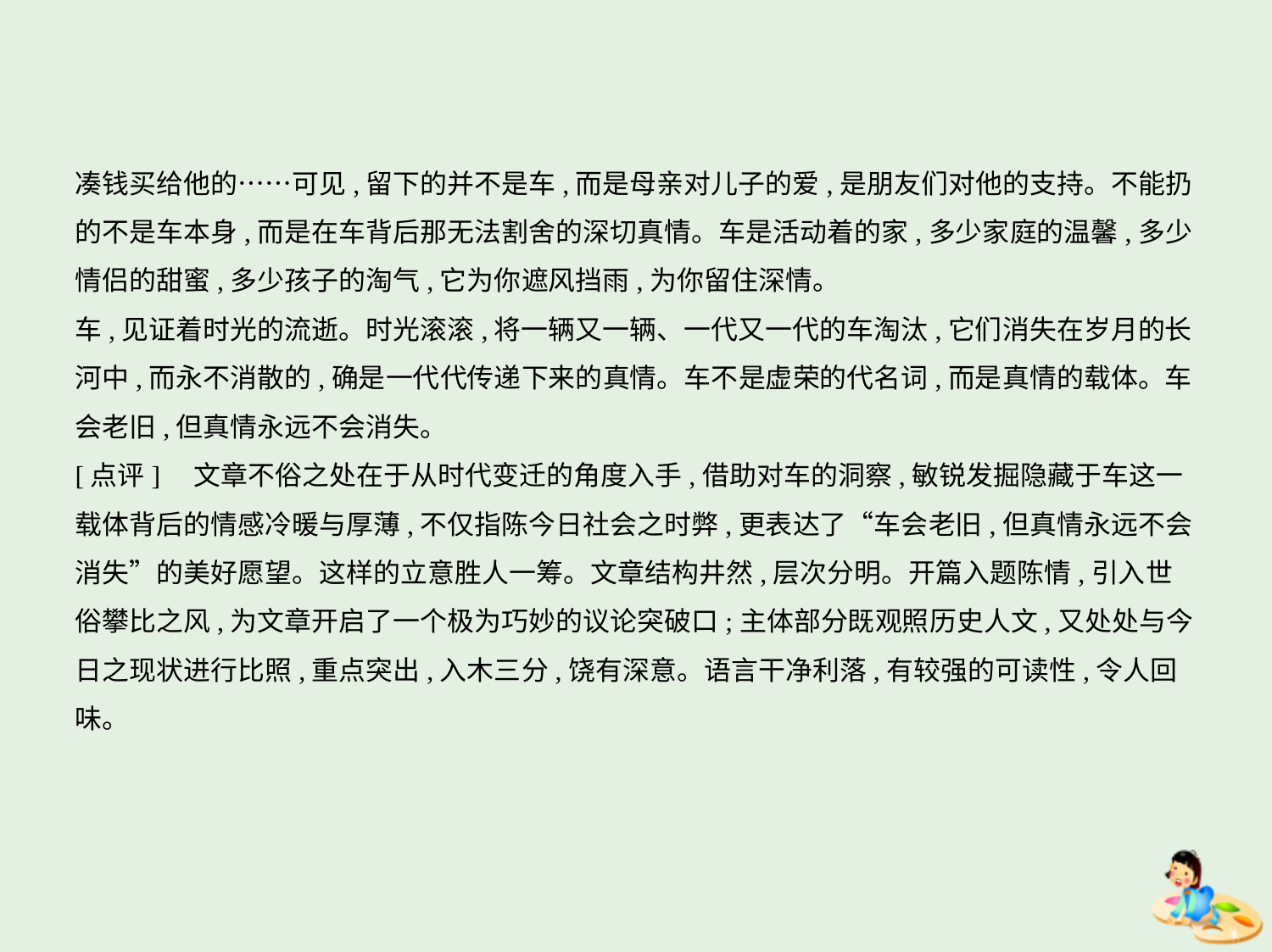

凑钱买给他的……可见,留下的并不是车,而是母亲对儿子的爱,是朋友们对他的支持。不能扔
的不是车本身,而是在车背后那无法割舍的深切真情。车是活动着的家,多少家庭的温馨,多少
情侣的甜蜜,多少孩子的淘气,它为你遮风挡雨,为你留住深情。
车,见证着时光的流逝。时光滚滚,将一辆又一辆、一代又一代的车淘汰,它们消失在岁月的长
河中,而永不消散的,确是一代代传递下来的真情。车不是虚荣的代名词,而是真情的载体。车
会老旧,但真情永远不会消失。
[点评]　文章不俗之处在于从时代变迁的角度入手,借助对车的洞察,敏锐发掘隐藏于车这一
载体背后的情感冷暖与厚薄,不仅指陈今日社会之时弊,更表达了“车会老旧,但真情永远不会
消失”的美好愿望。这样的立意胜人一筹。文章结构井然,层次分明。开篇入题陈情,引入世
俗攀比之风,为文章开启了一个极为巧妙的议论突破口;主体部分既观照历史人文,又处处与今
日之现状进行比照,重点突出,入木三分,饶有深意。语言干净利落,有较强的可读性,令人回味。